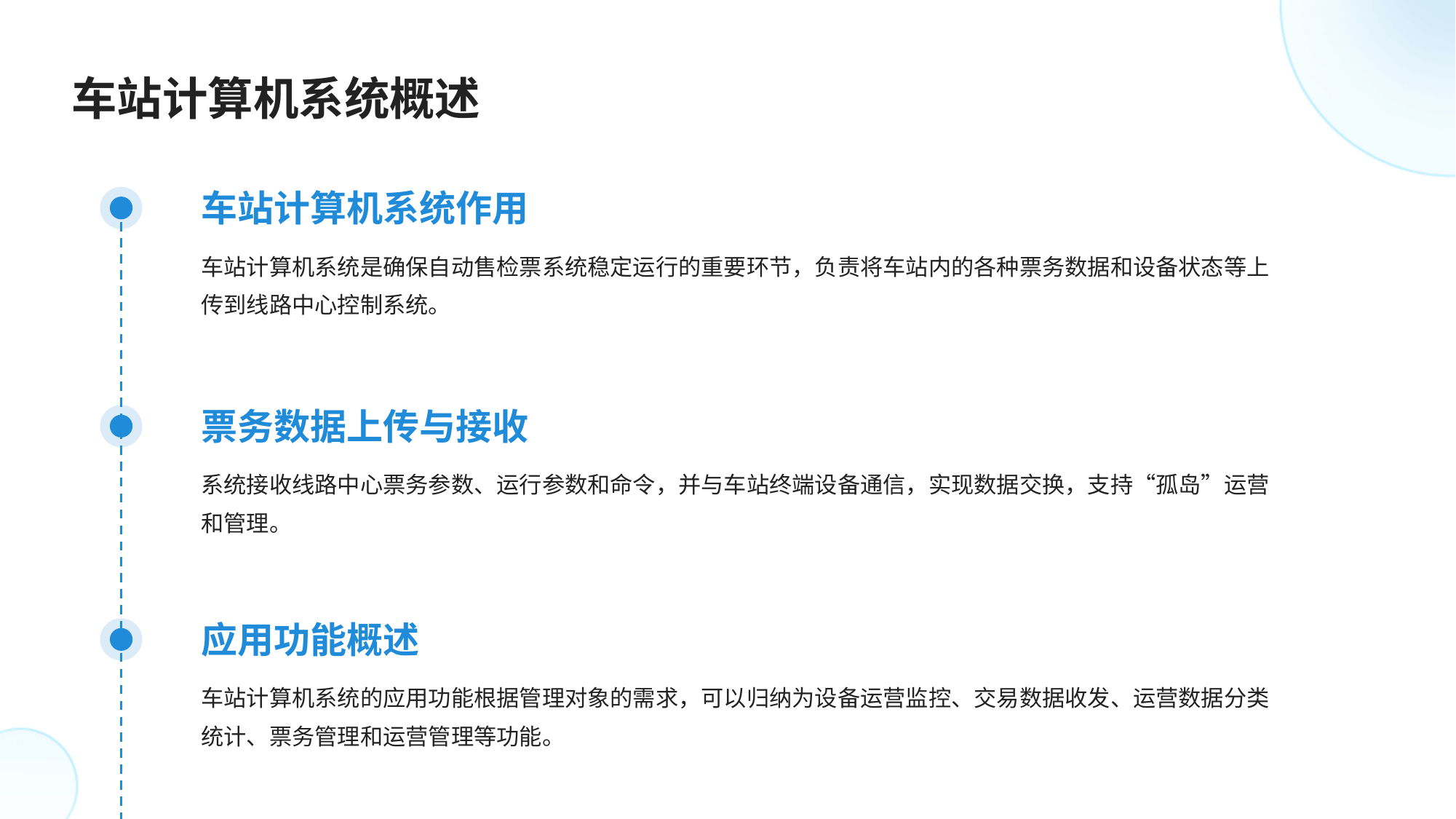

车站计算机系统概述
车站计算机系统作用

车站计算机系统是确保自动售检票系统稳定运行的重要环节，负责将车站内的各种票务数据和设备状态等上传到线路中心控制系统。
票务数据上传与接收

系统接收线路中心票务参数、运行参数和命令，并与车站终端设备通信，实现数据交换，支持“孤岛”运营和管理。
应用功能概述

车站计算机系统的应用功能根据管理对象的需求，可以归纳为设备运营监控、交易数据收发、运营数据分类统计、票务管理和运营管理等功能。